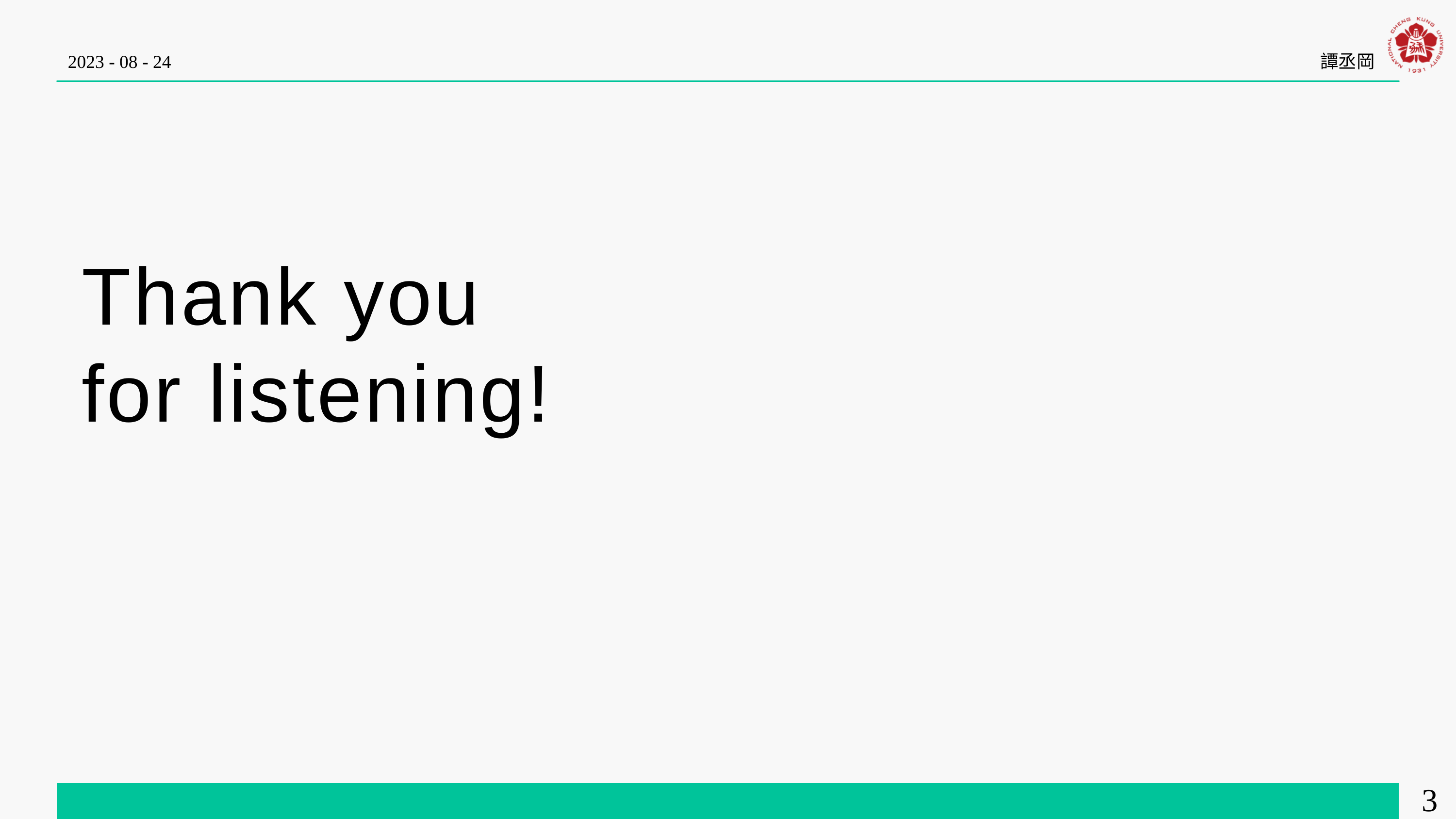

2023 - 08 - 24
譚丞岡

Thank you
for listening!
37